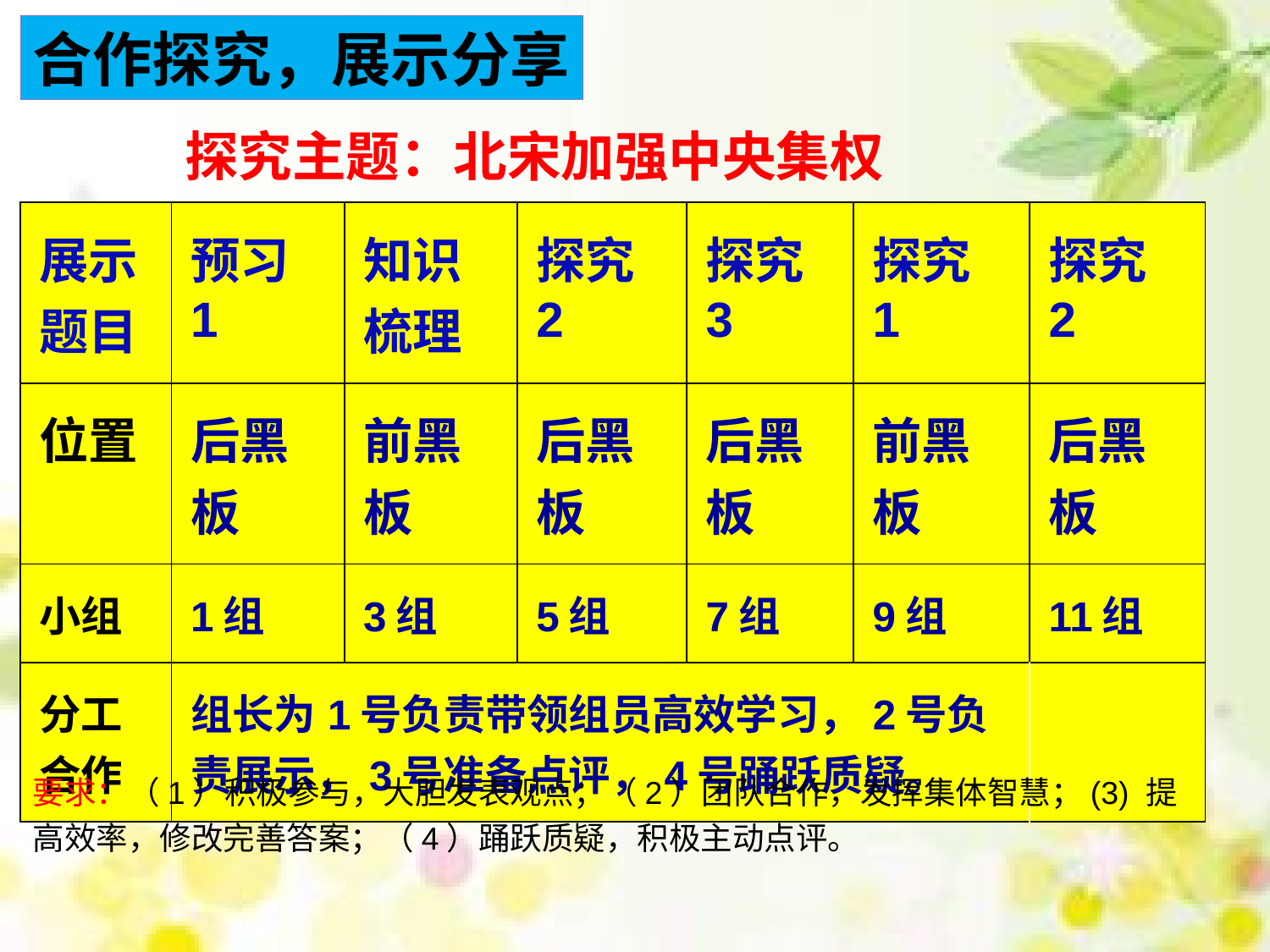

合作探究，展示分享
探究主题：北宋加强中央集权
| 展示题目 | 预习1 | 知识梳理 | 探究2 | 探究3 | 探究1 | 探究2 |
| --- | --- | --- | --- | --- | --- | --- |
| 位置 | 后黑板 | 前黑板 | 后黑板 | 后黑板 | 前黑板 | 后黑板 |
| 小组 | 1组 | 3组 | 5组 | 7组 | 9组 | 11组 |
| 分工合作 | 组长为1号负责带领组员高效学习，2号负责展示，3号准备点评，4号踊跃质疑。 |  |  |  |  |  |
要求：（1）积极参与，大胆发表观点；（2）团队合作，发挥集体智慧；(3) 提高效率，修改完善答案；（4）踊跃质疑，积极主动点评。